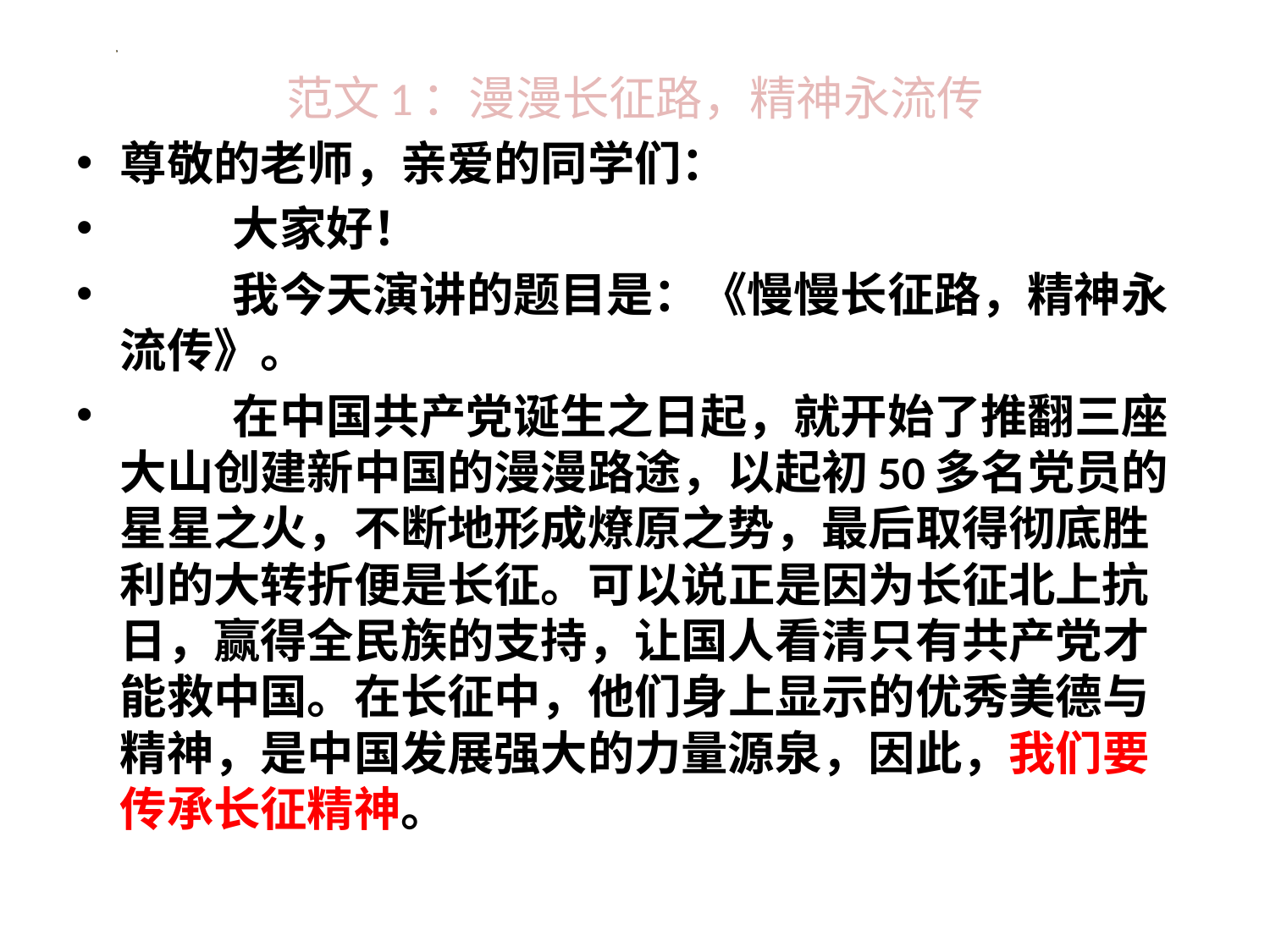

范文1：漫漫长征路，精神永流传
尊敬的老师，亲爱的同学们：
        大家好！
        我今天演讲的题目是：《慢慢长征路，精神永流传》。
        在中国共产党诞生之日起，就开始了推翻三座大山创建新中国的漫漫路途，以起初50多名党员的星星之火，不断地形成燎原之势，最后取得彻底胜利的大转折便是长征。可以说正是因为长征北上抗日，赢得全民族的支持，让国人看清只有共产党才能救中国。在长征中，他们身上显示的优秀美德与精神，是中国发展强大的力量源泉，因此，我们要传承长征精神。